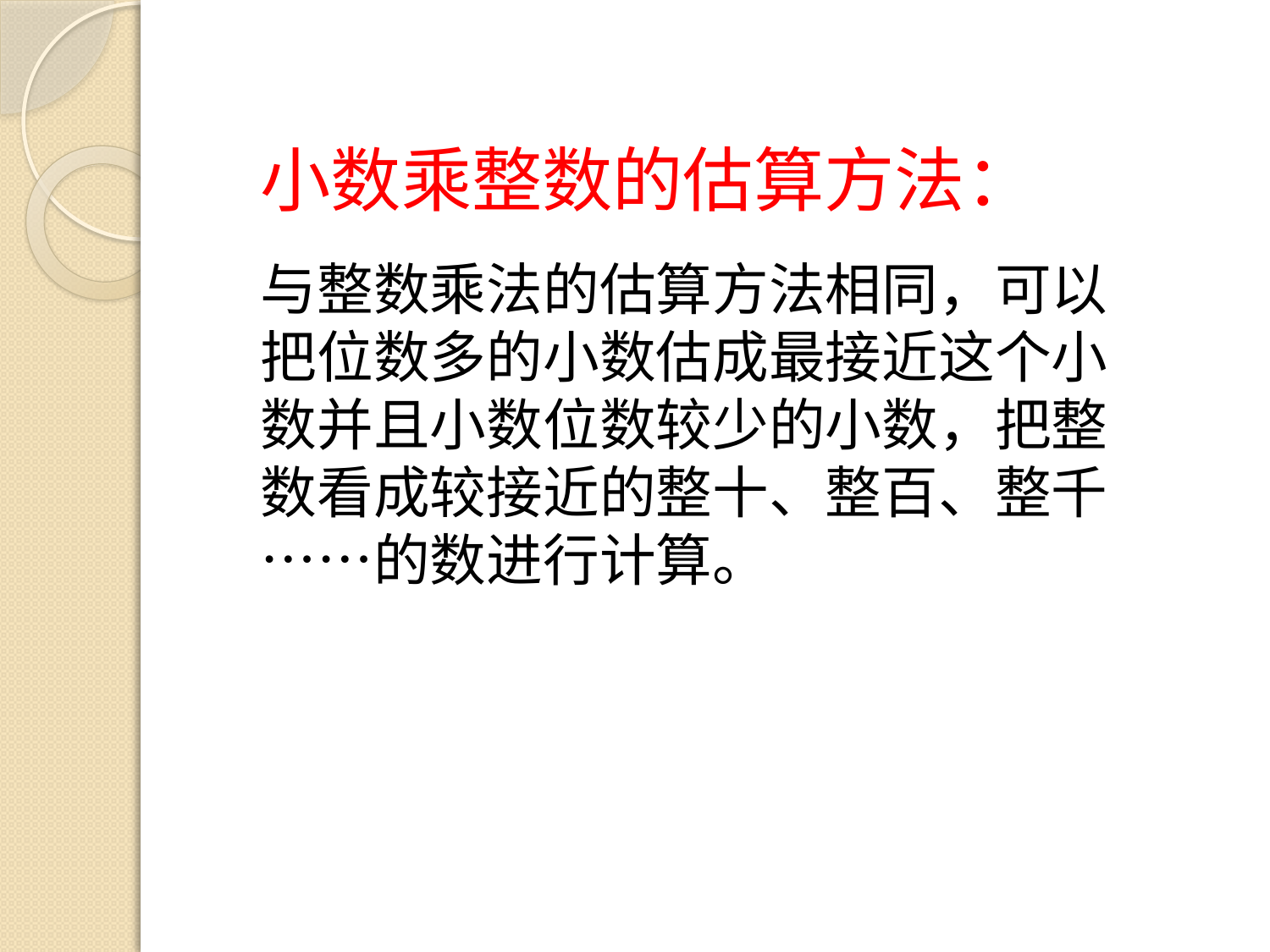

小数乘整数的估算方法：
与整数乘法的估算方法相同，可以把位数多的小数估成最接近这个小数并且小数位数较少的小数，把整数看成较接近的整十、整百、整千……的数进行计算。